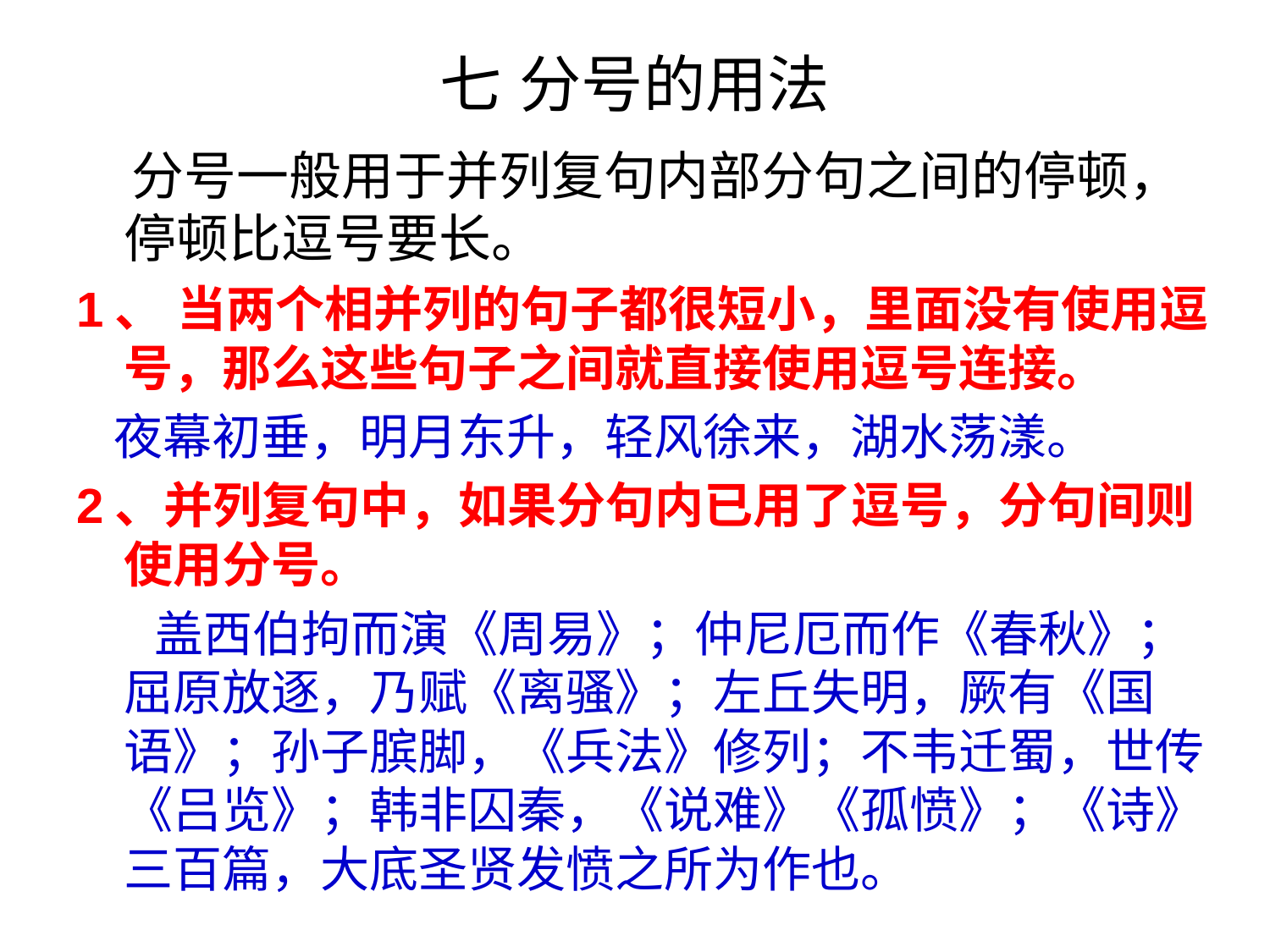

# 七 分号的用法
   分号一般用于并列复句内部分句之间的停顿，停顿比逗号要长。
1、 当两个相并列的句子都很短小，里面没有使用逗号，那么这些句子之间就直接使用逗号连接。
  夜幕初垂，明月东升，轻风徐来，湖水荡漾。
2、并列复句中，如果分句内已用了逗号，分句间则使用分号。
     盖西伯拘而演《周易》；仲尼厄而作《春秋》；屈原放逐，乃赋《离骚》；左丘失明，厥有《国语》；孙子膑脚，《兵法》修列；不韦迁蜀，世传《吕览》；韩非囚秦，《说难》《孤愤》；《诗》三百篇，大底圣贤发愤之所为作也。